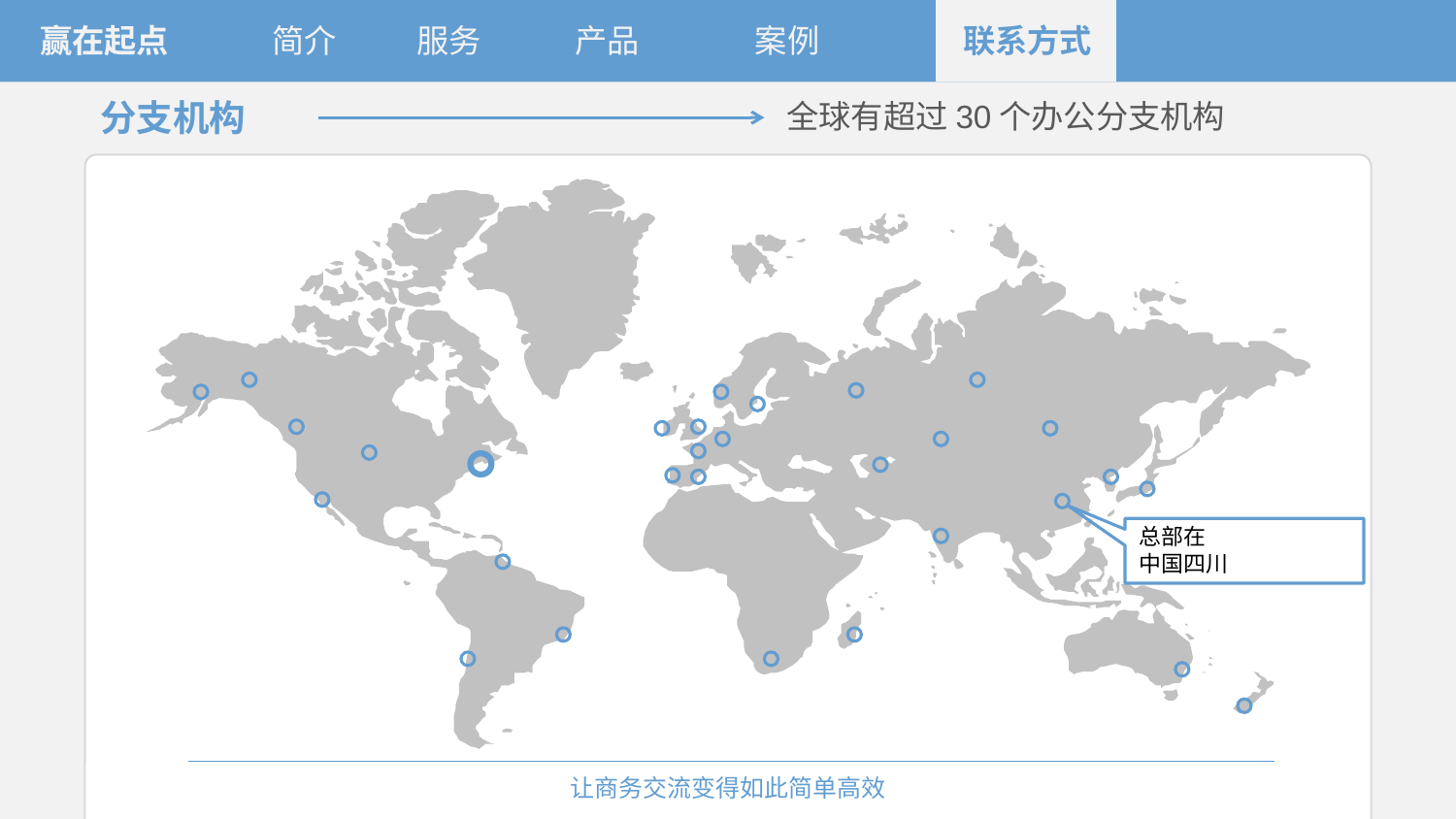

赢在起点
简介
服务
产品
案例
联系方式

分支机构
全球有超过30个办公分支机构

总部在
中国四川

让商务交流变得如此简单高效